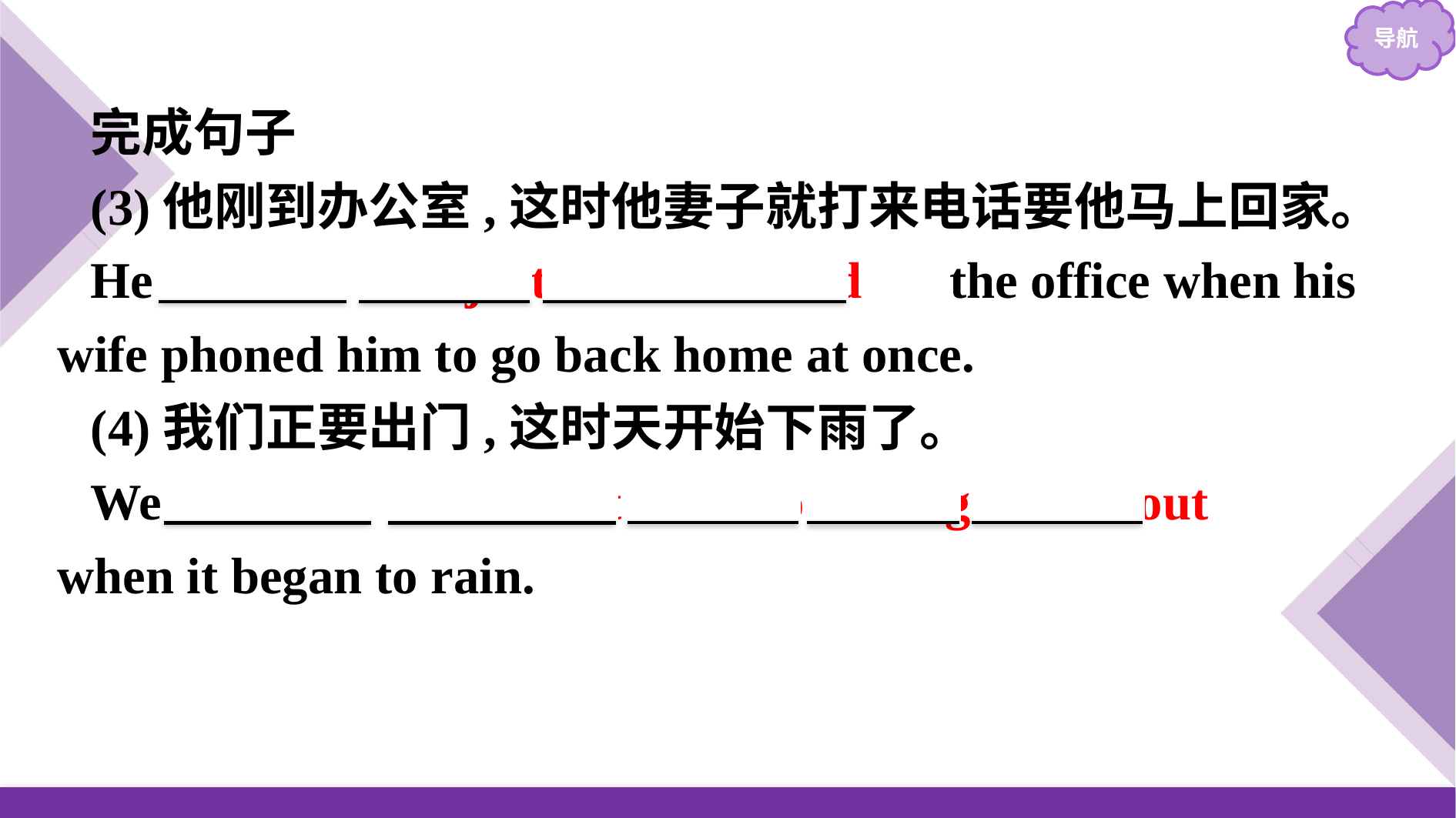

完成句子
(3)他刚到办公室,这时他妻子就打来电话要他马上回家。
He 　had　 　just　 　reached　 the office when his wife phoned him to go back home at once.
(4)我们正要出门,这时天开始下雨了。
We 　were　 　about　 　to　 　go　 　out　 when it began to rain.